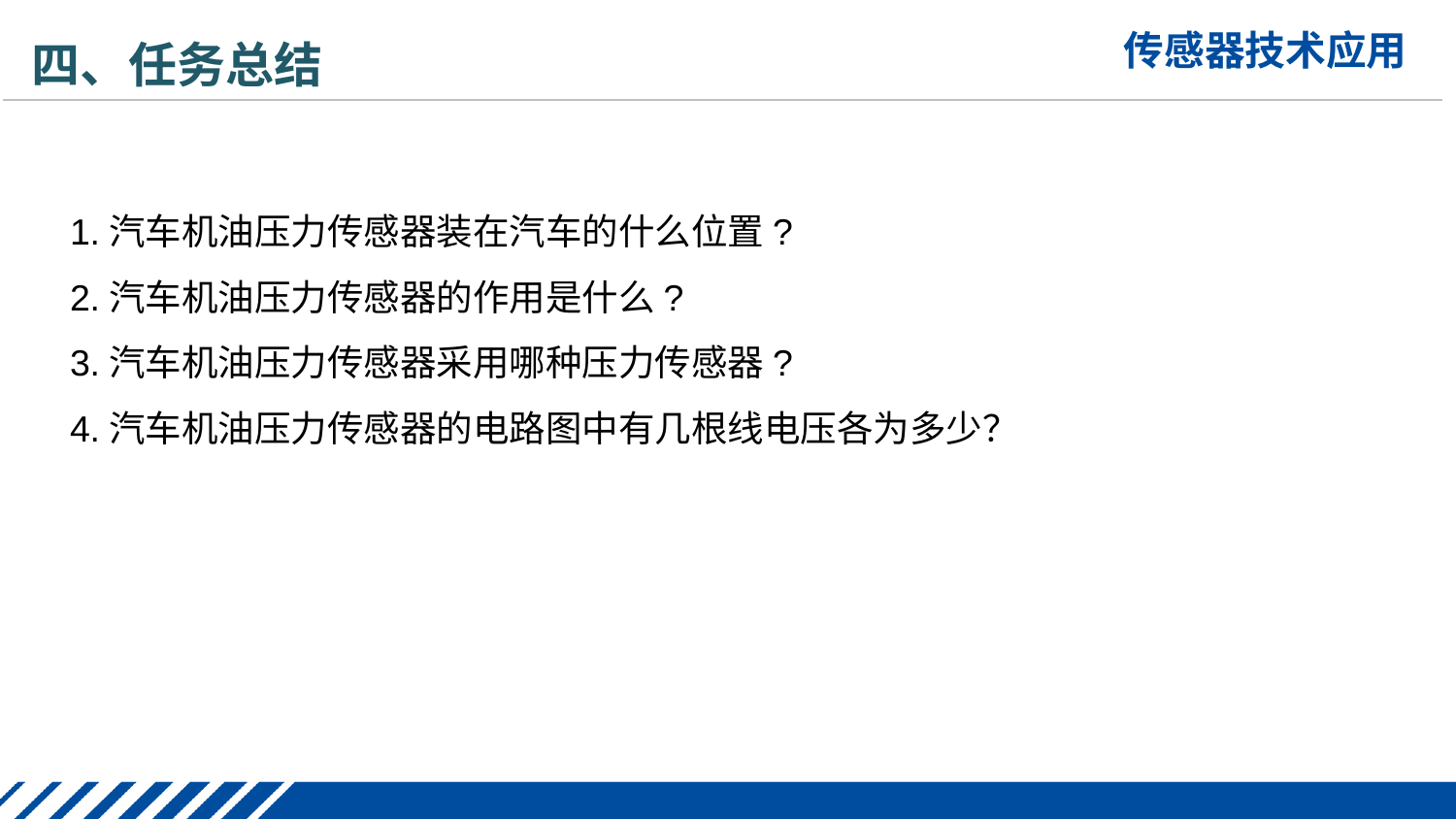

四、任务总结
1.汽车机油压力传感器装在汽车的什么位置?
2.汽车机油压力传感器的作用是什么?
3.汽车机油压力传感器采用哪种压力传感器?
4.汽车机油压力传感器的电路图中有几根线电压各为多少？